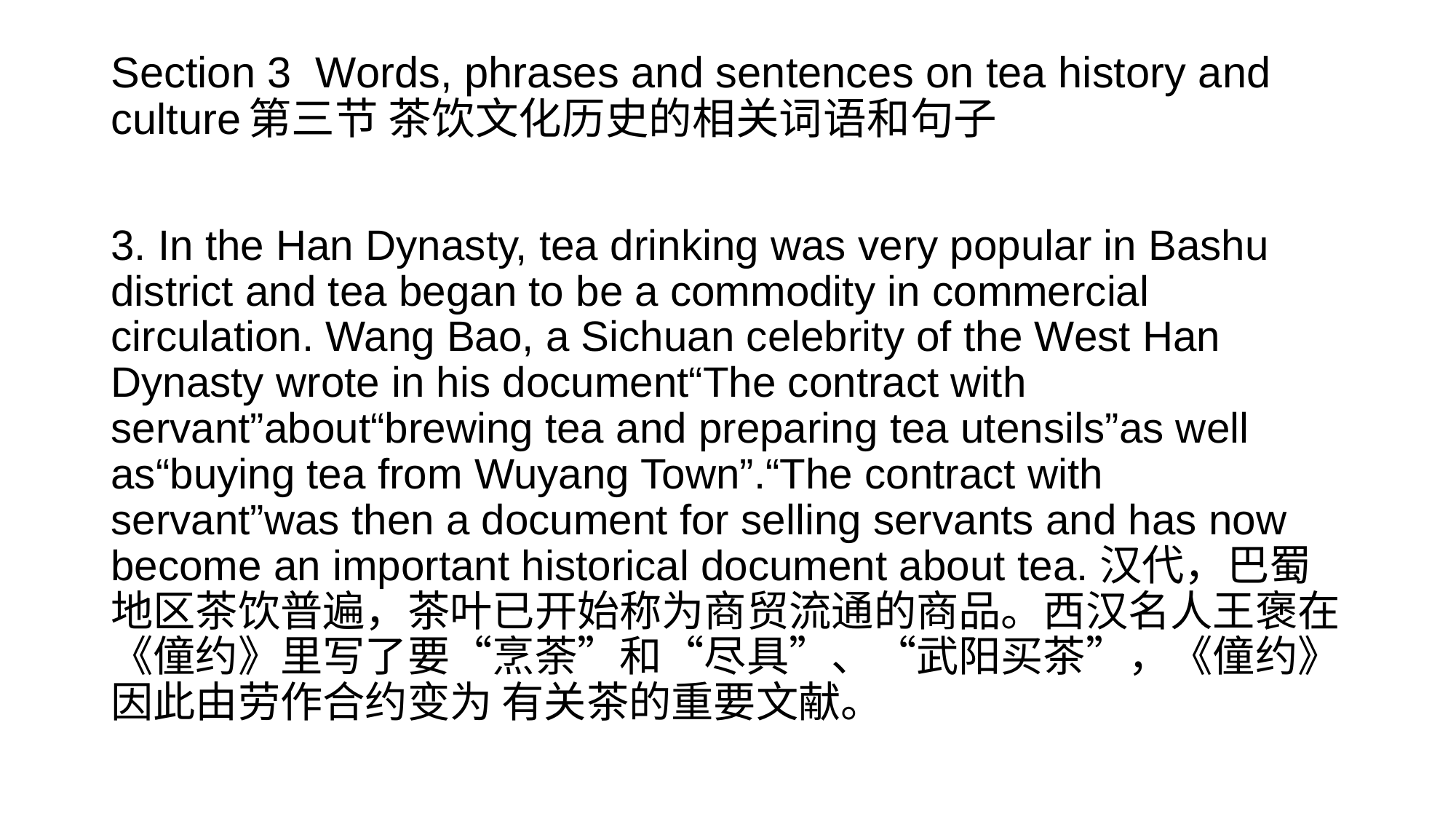

# Section 3  Words, phrases and sentences on tea history and culture第三节 茶饮文化历史的相关词语和句子
3. In the Han Dynasty, tea drinking was very popular in Bashu district and tea began to be a commodity in commercial circulation. Wang Bao, a Sichuan celebrity of the West Han Dynasty wrote in his document“The contract with servant”about“brewing tea and preparing tea utensils”as well as“buying tea from Wuyang Town”.“The contract with servant”was then a document for selling servants and has now become an important historical document about tea.汉代，巴蜀地区茶饮普遍，茶叶已开始称为商贸流通的商品。西汉名人王褒在《僮约》里写了要“烹荼”和“尽具”、“武阳买茶”，《僮约》因此由劳作合约变为 有关茶的重要文献。